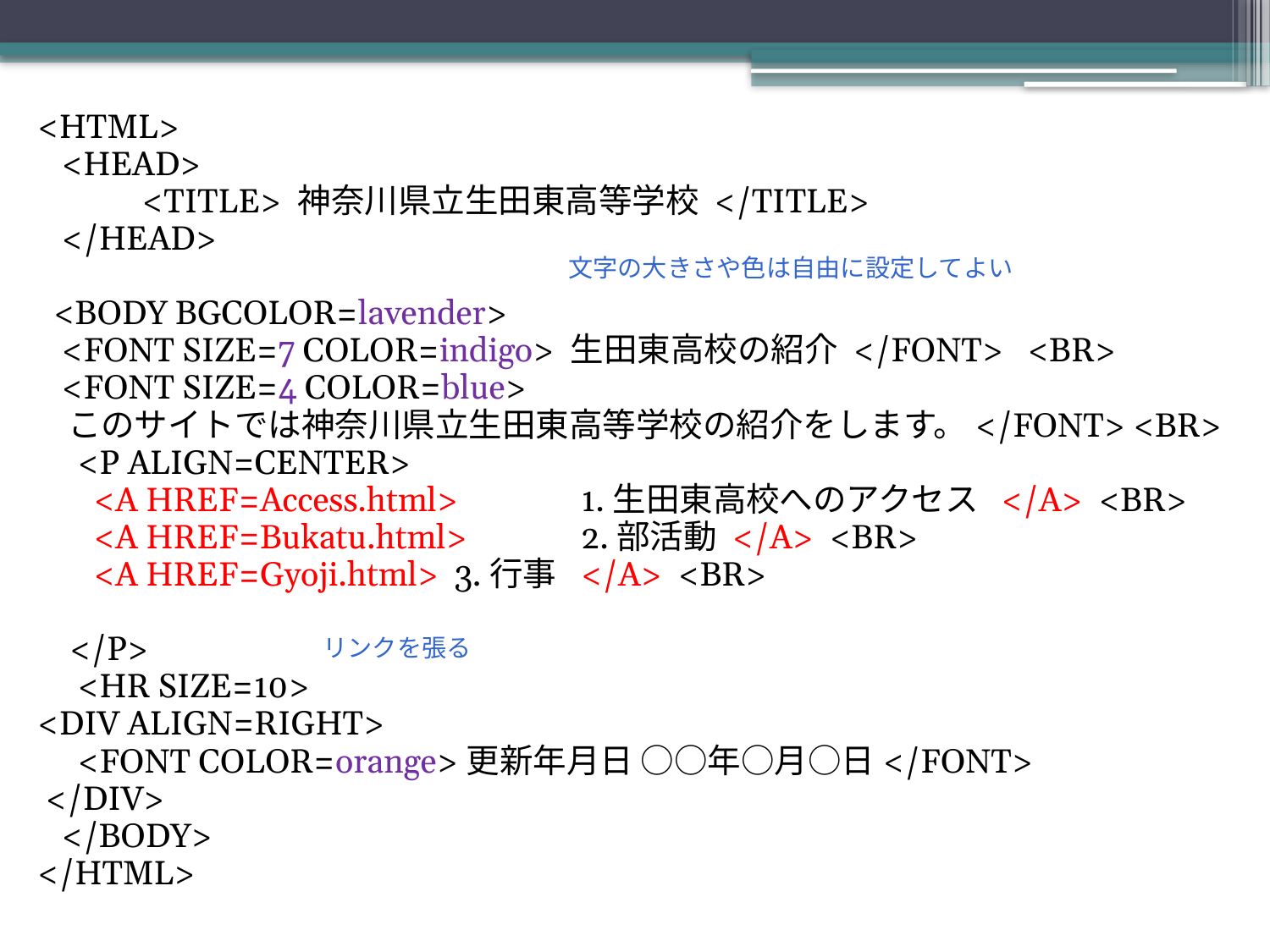

<HTML>
   <HEAD>
             <TITLE> 神奈川県立生田東高等学校 </TITLE>
   </HEAD>

  <BODY BGCOLOR=lavender>
   <FONT SIZE=7 COLOR=indigo> 生田東高校の紹介 </FONT>   <BR>
   <FONT SIZE=4 COLOR=blue>
   このサイトでは神奈川県立生田東高等学校の紹介をします。</FONT> <BR>
     <P ALIGN=CENTER>
       <A HREF=Access.html>	1.生田東高校へのアクセス  </A>  <BR>
       <A HREF=Bukatu.html>	2.部活動 </A>  <BR>
       <A HREF=Gyoji.html> 	3.行事 	</A>  <BR>

    </P>
     <HR SIZE=10>
<DIV ALIGN=RIGHT>
     <FONT COLOR=orange>更新年月日 ○○年○月○日</FONT>
 </DIV>
   </BODY>
</HTML>
文字の大きさや色は自由に設定してよい
リンクを張る